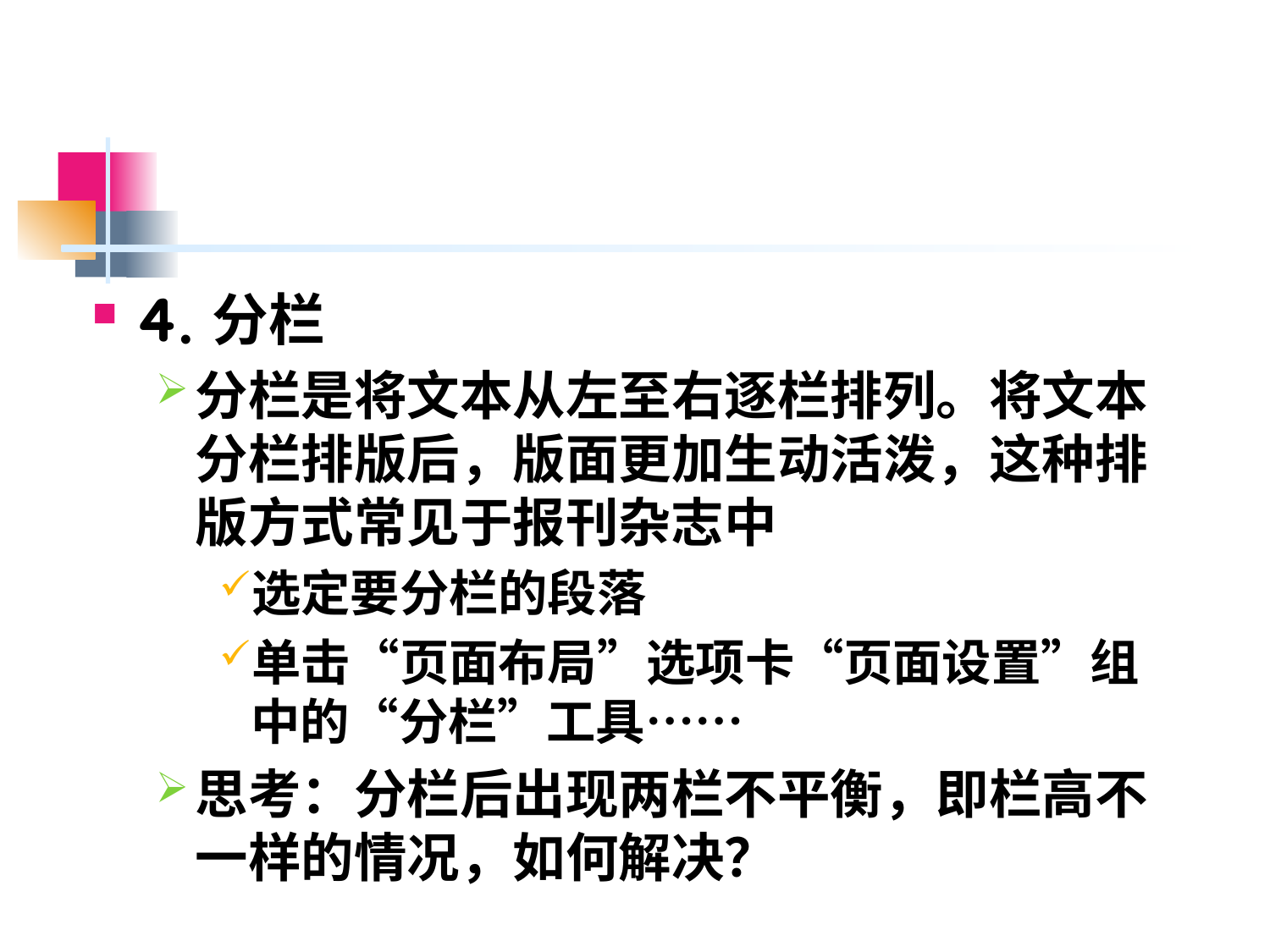

#
4.分栏
分栏是将文本从左至右逐栏排列。将文本分栏排版后，版面更加生动活泼，这种排版方式常见于报刊杂志中
选定要分栏的段落
单击“页面布局”选项卡“页面设置”组中的“分栏”工具……
思考：分栏后出现两栏不平衡，即栏高不一样的情况，如何解决？